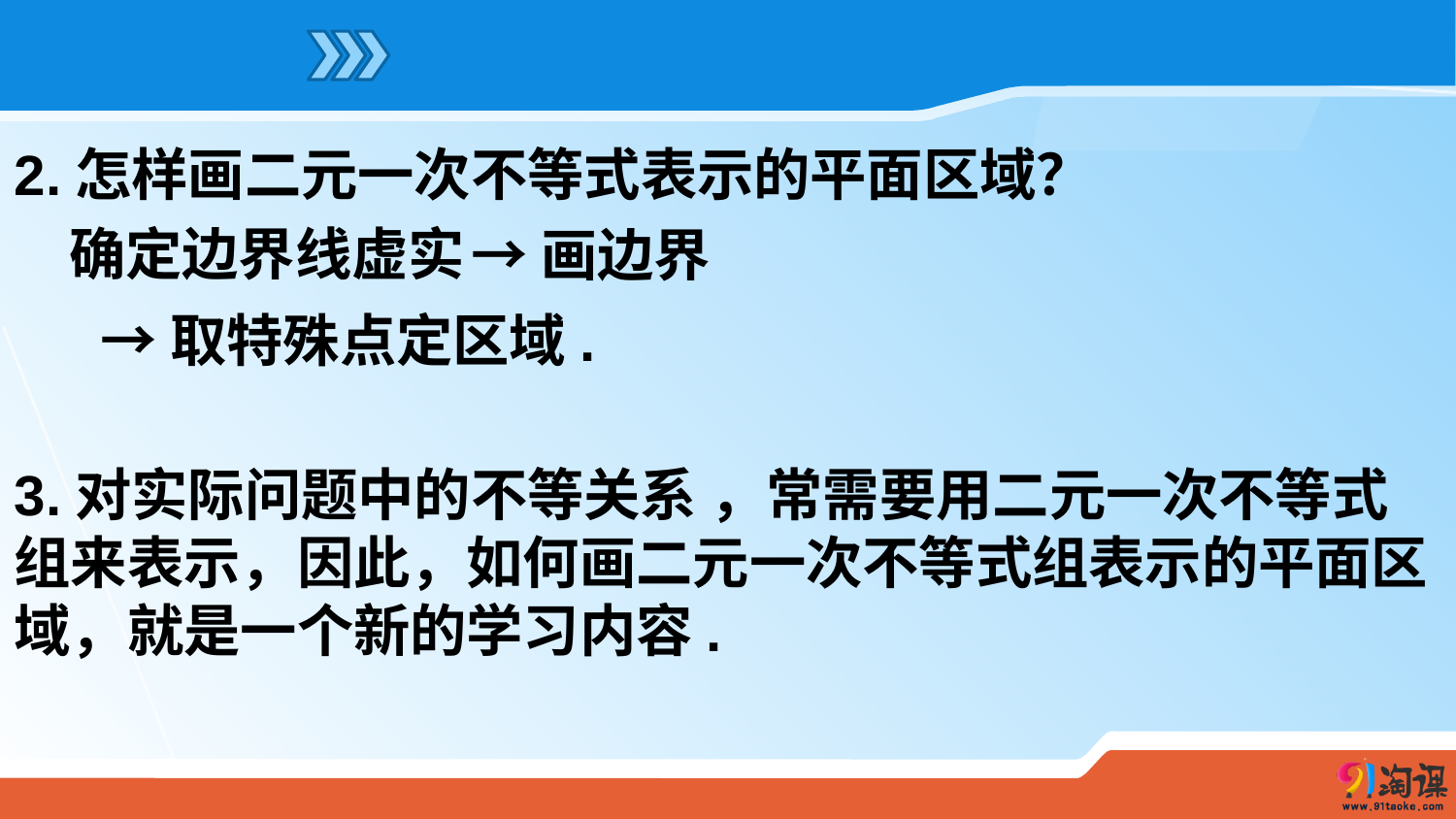

2.怎样画二元一次不等式表示的平面区域？
确定边界线虚实
→画边界
→取特殊点定区域.
3.对实际问题中的不等关系 ，常需要用二元一次不等式组来表示，因此，如何画二元一次不等式组表示的平面区域，就是一个新的学习内容.